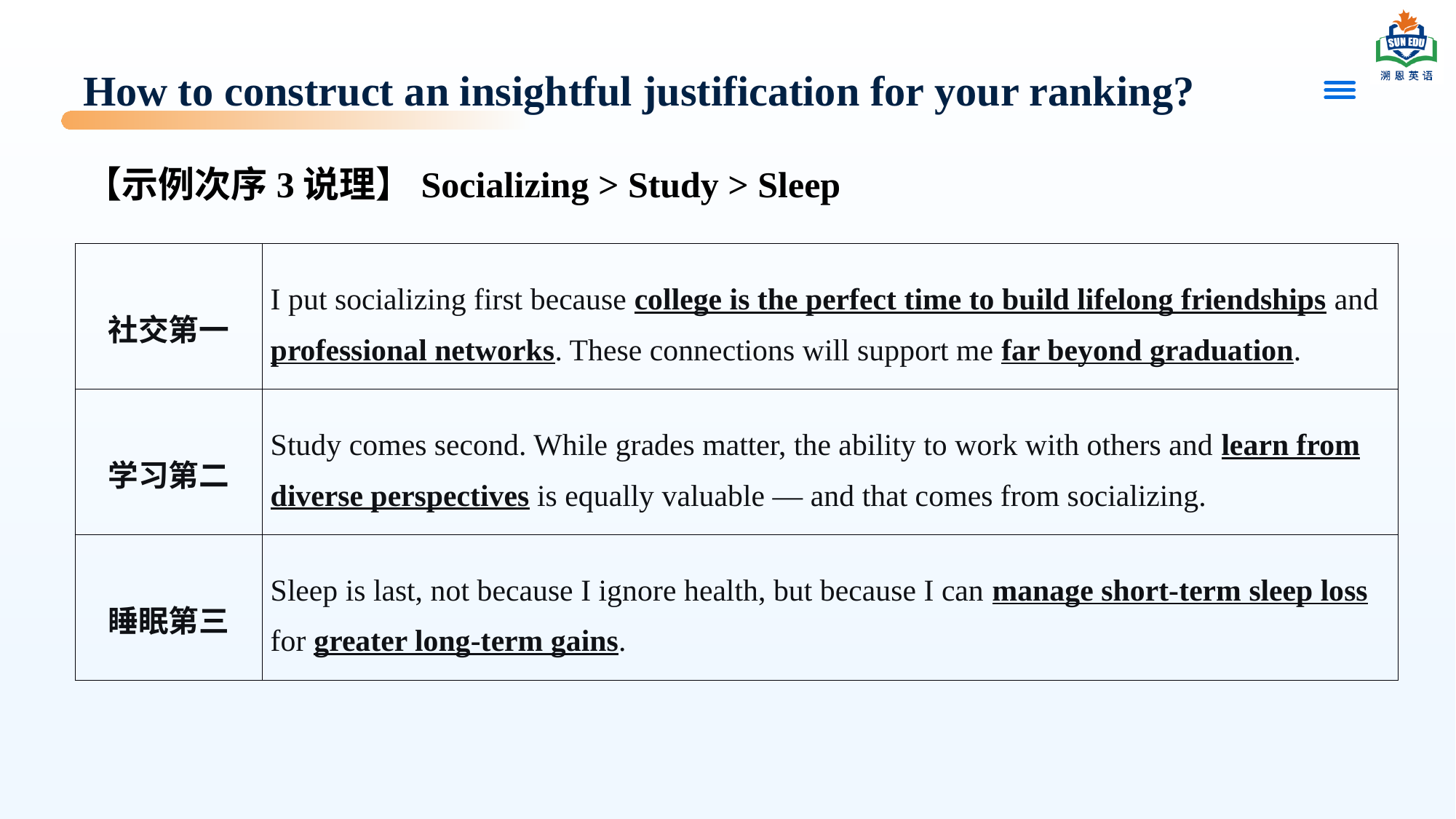

# How to construct an insightful justification for your ranking?
【示例次序3说理】Socializing > Study > Sleep

| 社交第一 | I put socializing first because college is the perfect time to build lifelong friendships and professional networks. These connections will support me far beyond graduation. |
| --- | --- |
| 学习第二 | Study comes second. While grades matter, the ability to work with others and learn from diverse perspectives is equally valuable — and that comes from socializing. |
| 睡眠第三 | Sleep is last, not because I ignore health, but because I can manage short-term sleep loss for greater long-term gains. |